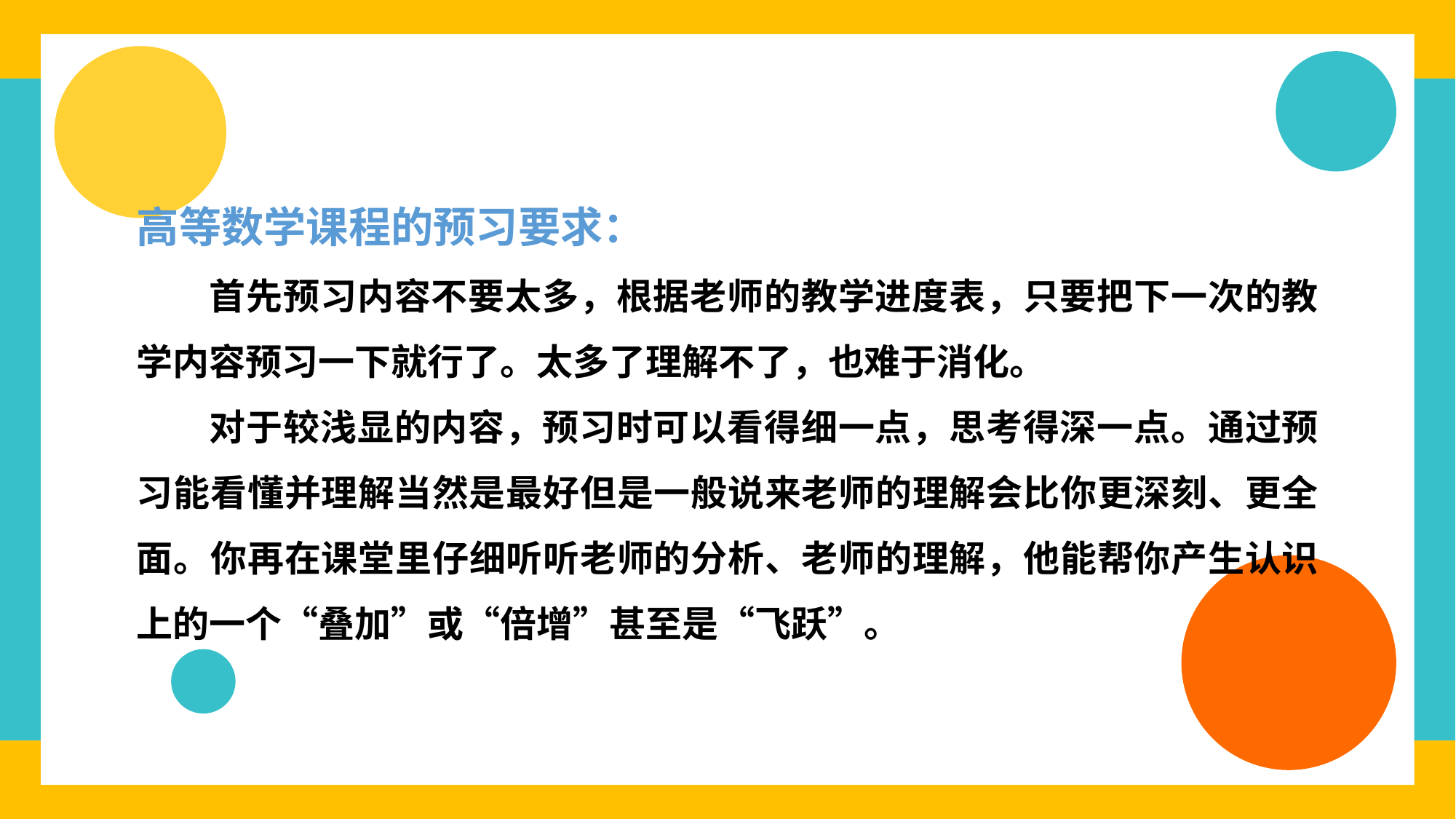

高等数学课程的预习要求：
首先预习内容不要太多，根据老师的教学进度表，只要把下一次的教学内容预习一下就行了。太多了理解不了，也难于消化。
对于较浅显的内容，预习时可以看得细一点，思考得深一点。通过预习能看懂并理解当然是最好但是一般说来老师的理解会比你更深刻、更全面。你再在课堂里仔细听听老师的分析、老师的理解，他能帮你产生认识上的一个“叠加”或“倍增”甚至是“飞跃”。